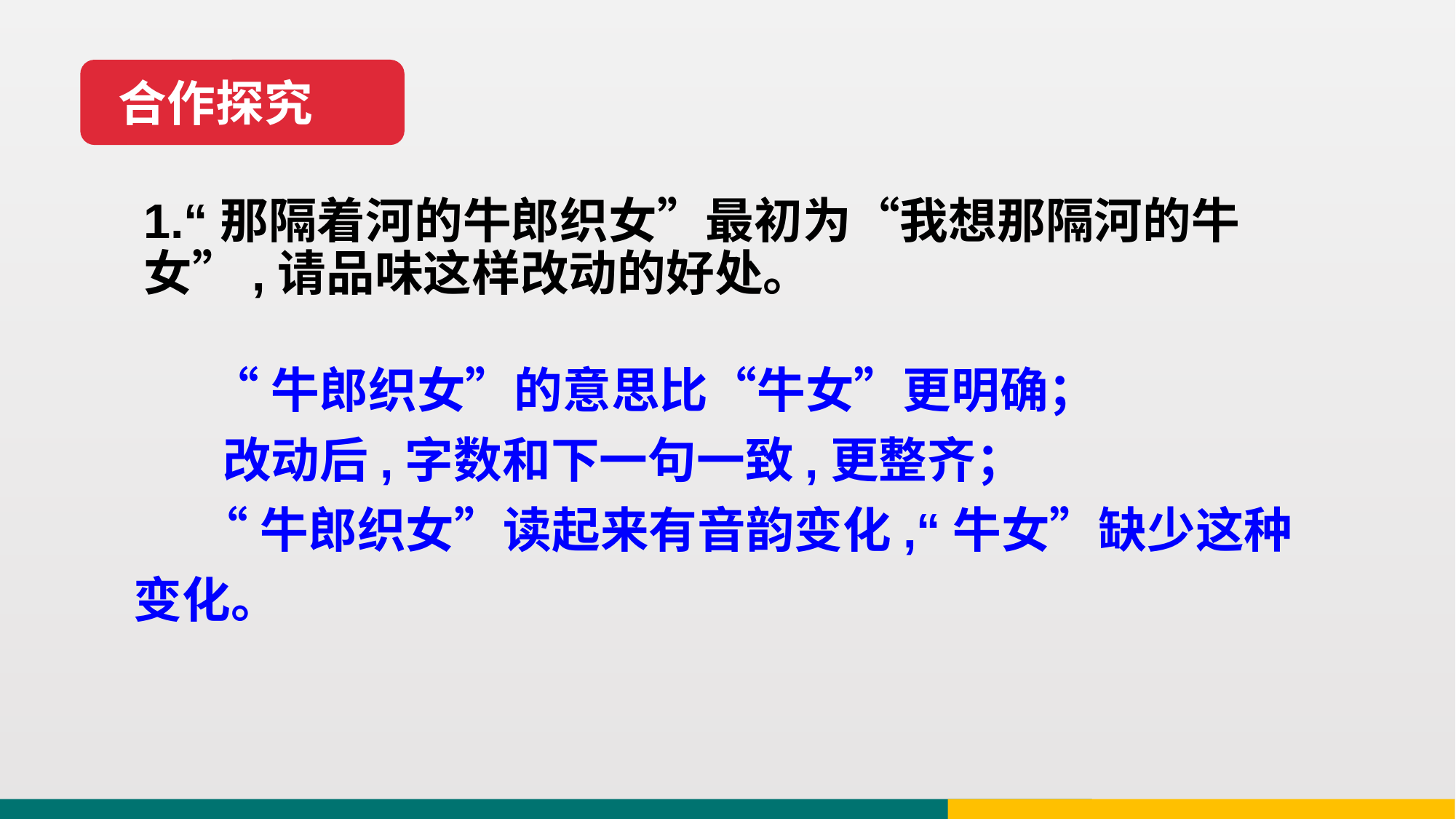

合作探究
1.“那隔着河的牛郎织女”最初为“我想那隔河的牛女”,请品味这样改动的好处。
       “牛郎织女”的意思比“牛女”更明确；
       改动后,字数和下一句一致,更整齐；
      “牛郎织女”读起来有音韵变化,“牛女”缺少这种变化。